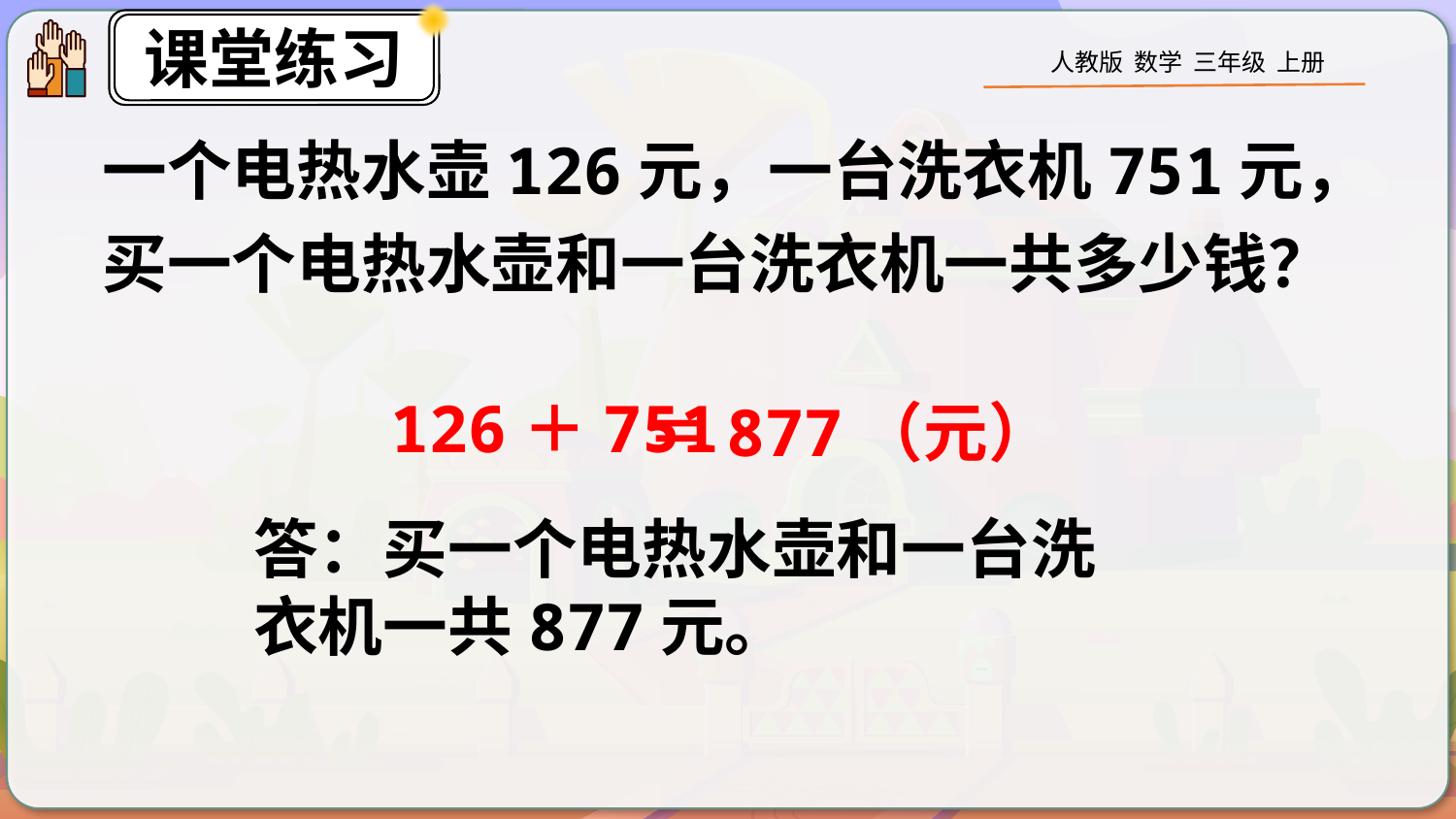

一个电热水壶126元，一台洗衣机751元，买一个电热水壶和一台洗衣机一共多少钱？
126＋751
＝877（元）
答：买一个电热水壶和一台洗衣机一共877元。